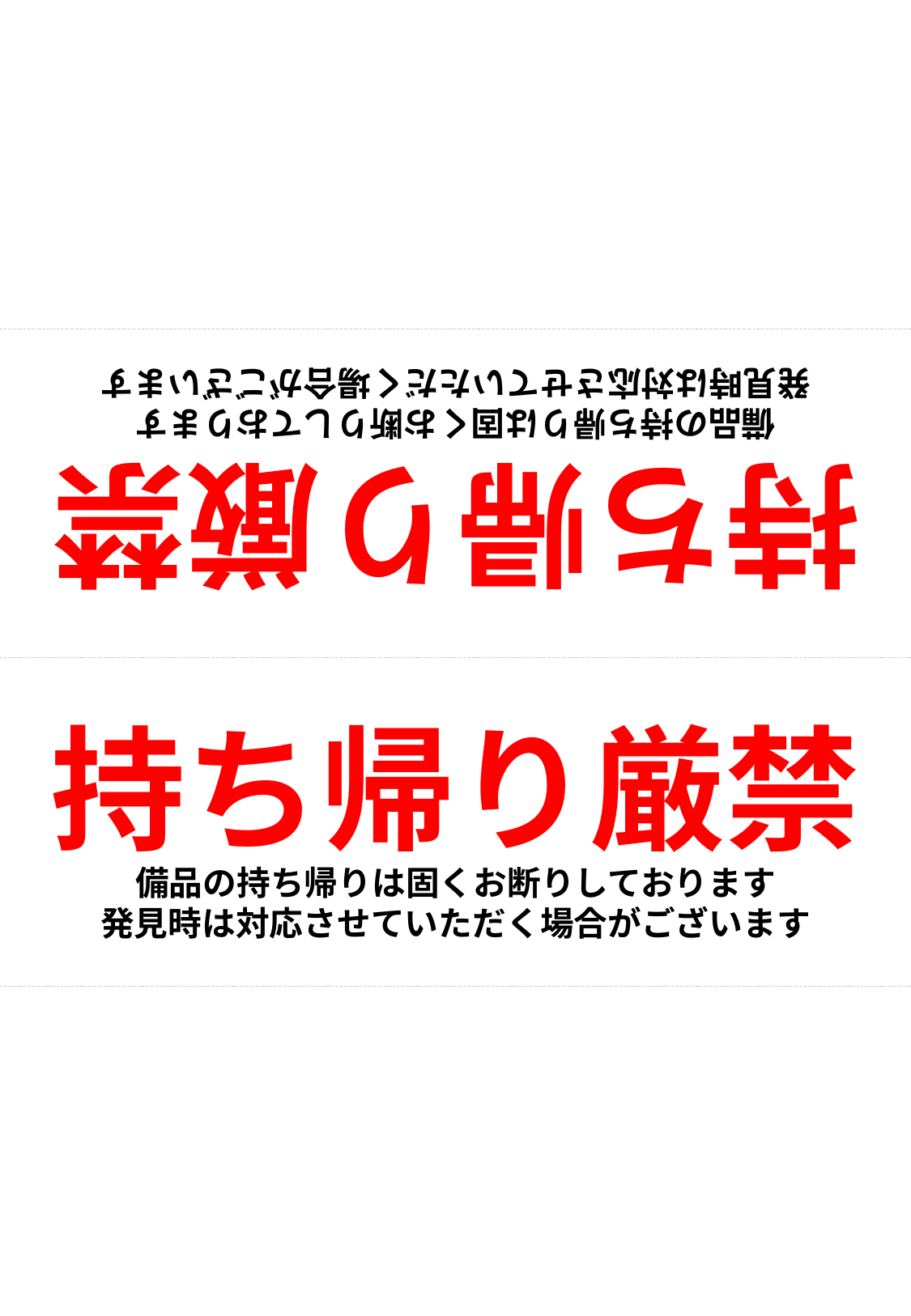

持ち帰り厳禁
備品の持ち帰りは固くお断りしております
発見時は対応させていただく場合がございます
持ち帰り厳禁
備品の持ち帰りは固くお断りしております
発見時は対応させていただく場合がございます